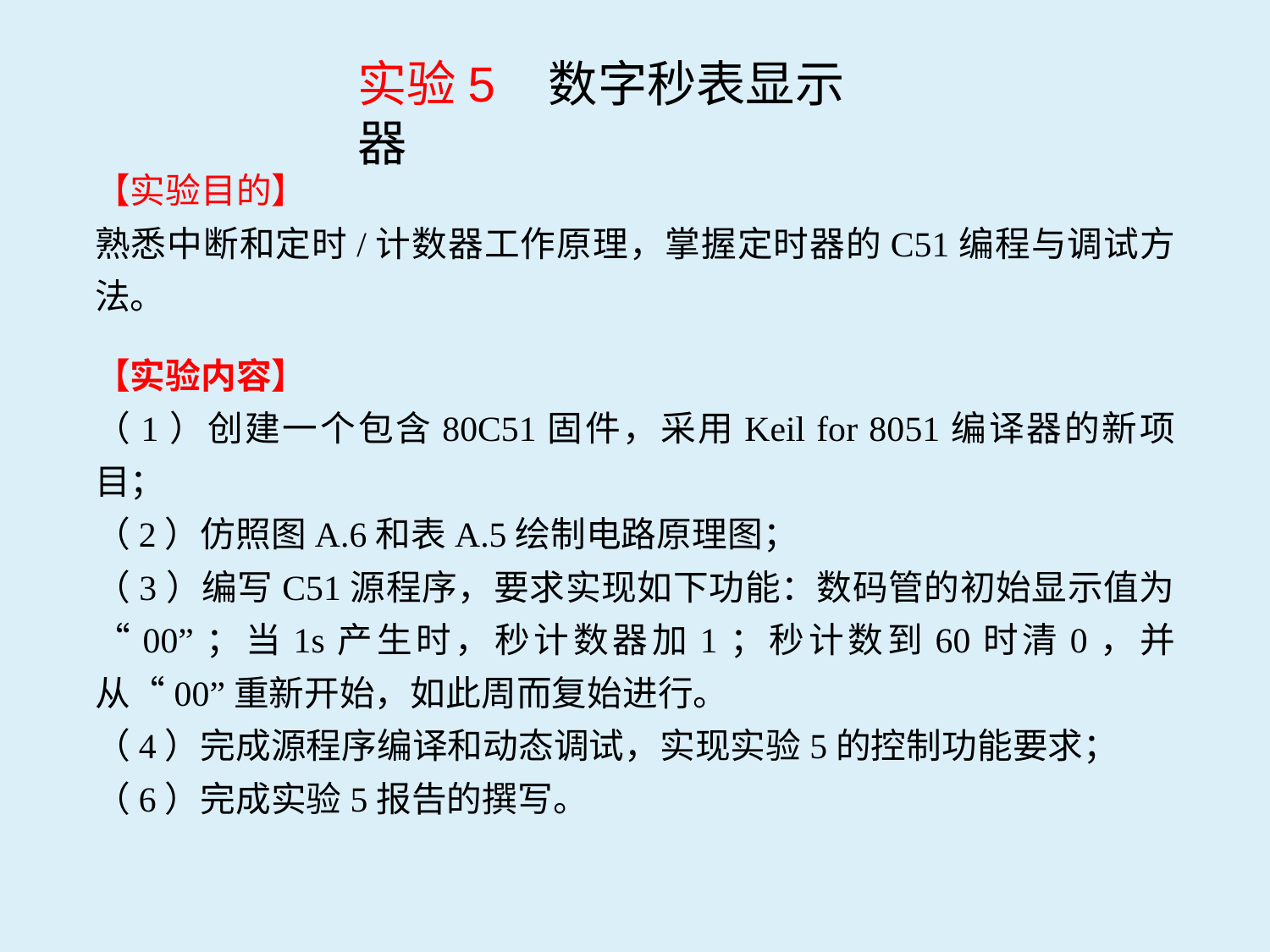

实验5   数字秒表显示器
【实验目的】
熟悉中断和定时/计数器工作原理，掌握定时器的C51编程与调试方法。
【实验内容】
（1）创建一个包含80C51固件，采用Keil for 8051编译器的新项目；
（2）仿照图A.6和表A.5绘制电路原理图；
（3）编写C51源程序，要求实现如下功能：数码管的初始显示值为“00”；当1s产生时，秒计数器加1；秒计数到60时清0，并从“00”重新开始，如此周而复始进行。
（4）完成源程序编译和动态调试，实现实验5的控制功能要求；
（6）完成实验5报告的撰写。